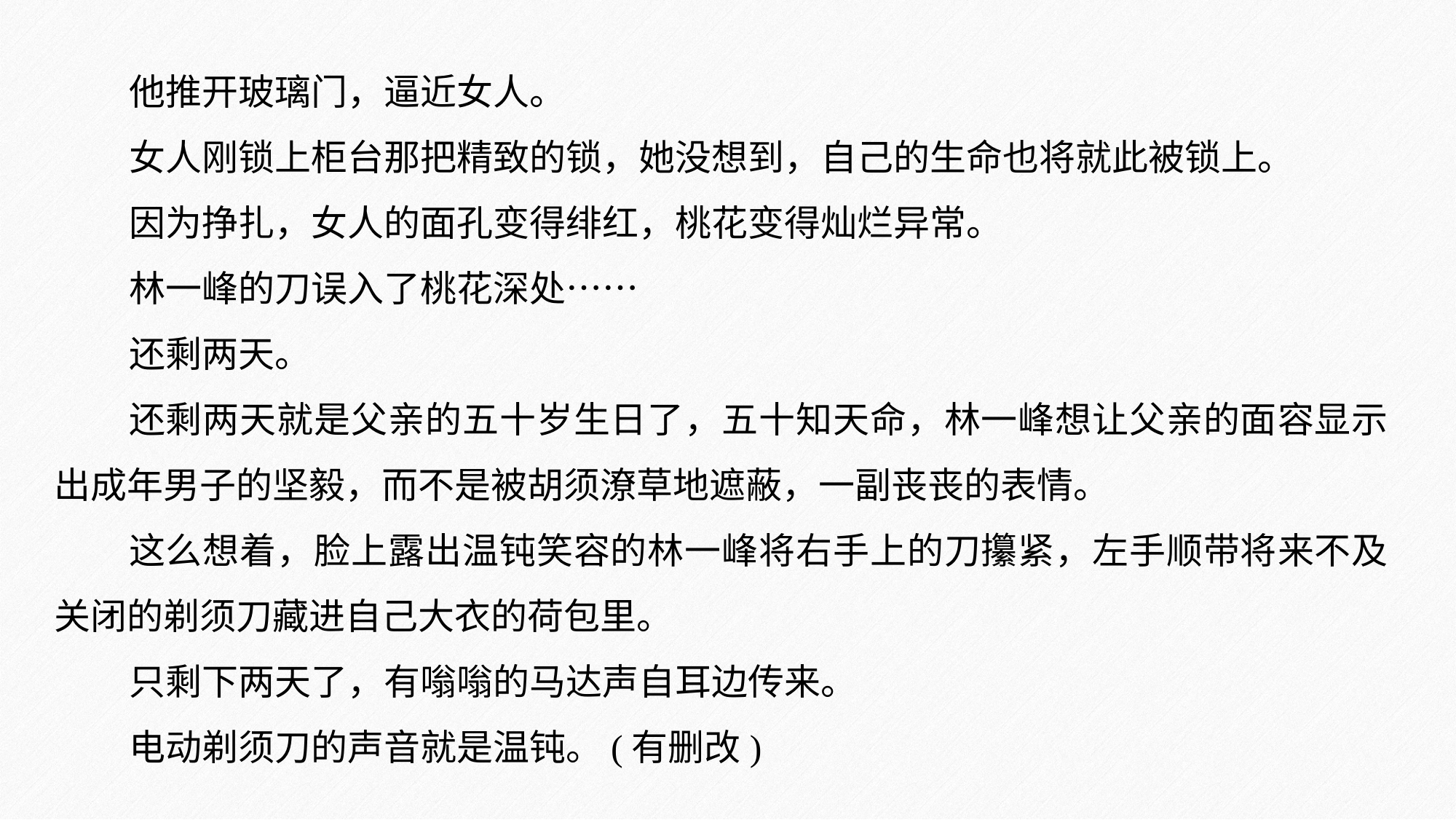

他推开玻璃门，逼近女人。
女人刚锁上柜台那把精致的锁，她没想到，自己的生命也将就此被锁上。
因为挣扎，女人的面孔变得绯红，桃花变得灿烂异常。
林一峰的刀误入了桃花深处……
还剩两天。
还剩两天就是父亲的五十岁生日了，五十知天命，林一峰想让父亲的面容显示出成年男子的坚毅，而不是被胡须潦草地遮蔽，一副丧丧的表情。
这么想着，脸上露出温钝笑容的林一峰将右手上的刀攥紧，左手顺带将来不及关闭的剃须刀藏进自己大衣的荷包里。
只剩下两天了，有嗡嗡的马达声自耳边传来。
电动剃须刀的声音就是温钝。(有删改)